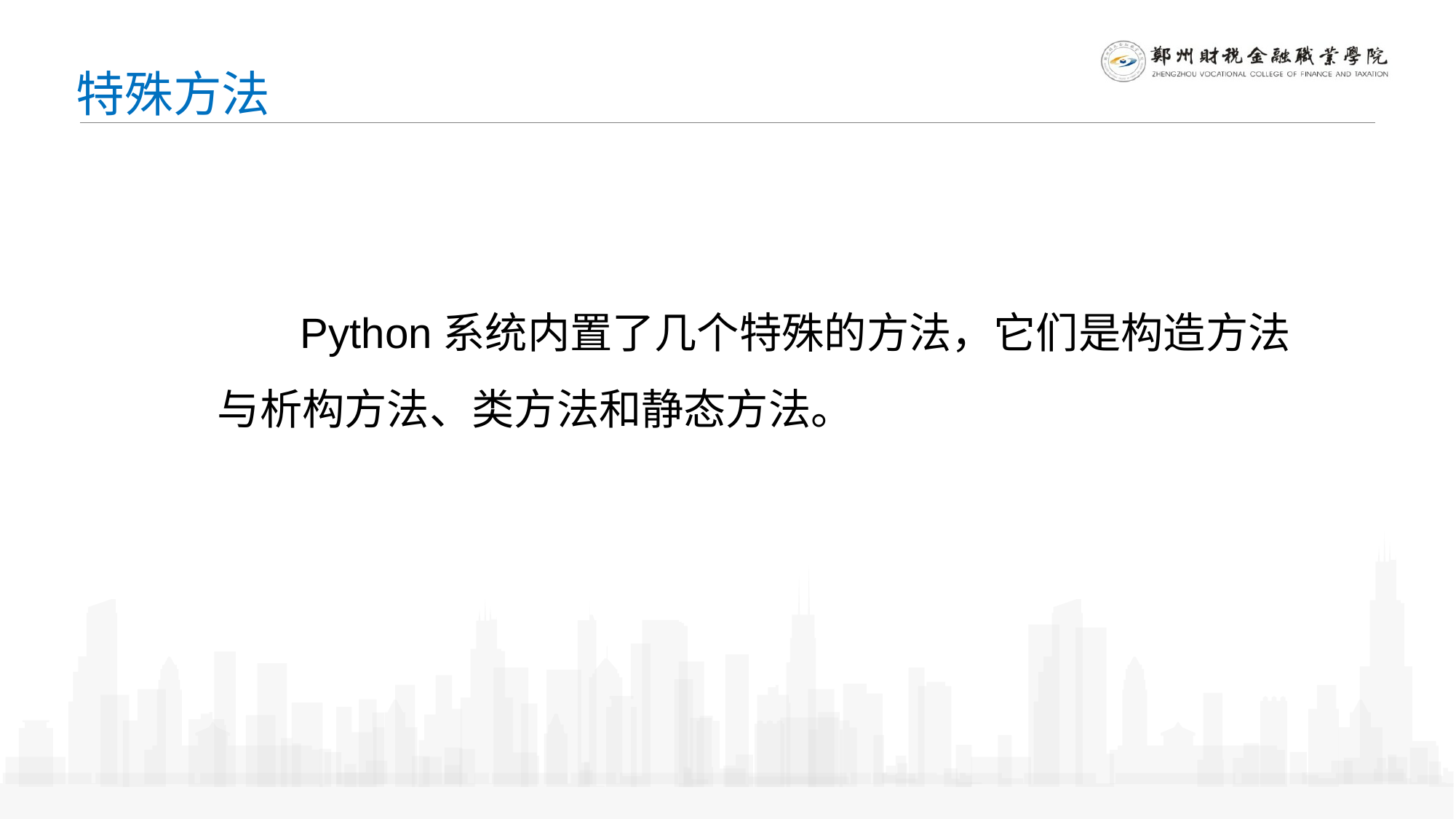

特殊方法
       Python系统内置了几个特殊的方法，它们是构造方法与析构方法、类方法和静态方法。